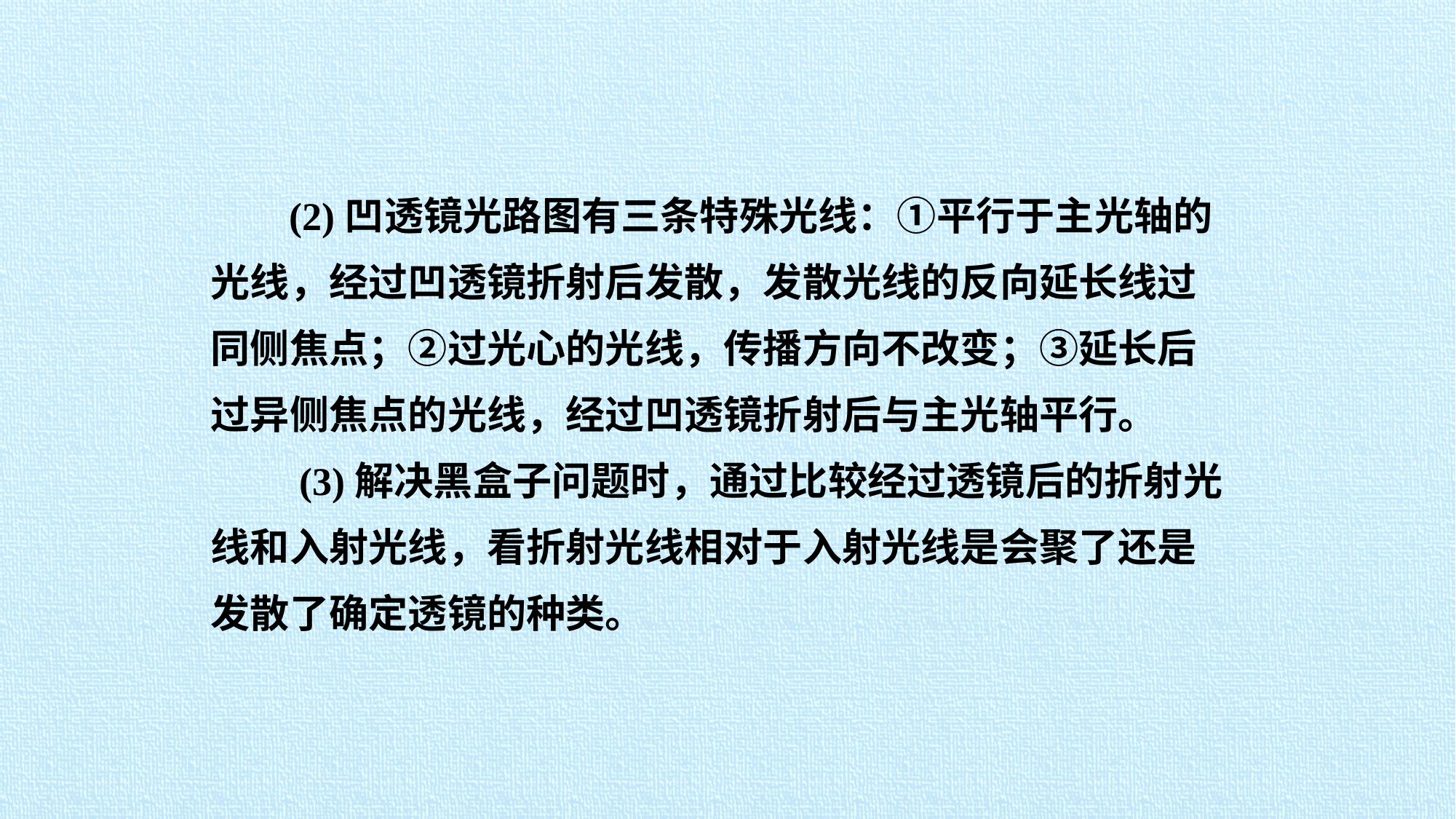

(2)凹透镜光路图有三条特殊光线：①平行于主光轴的光线，经过凹透镜折射后发散，发散光线的反向延长线过同侧焦点；②过光心的光线，传播方向不改变；③延长后过异侧焦点的光线，经过凹透镜折射后与主光轴平行。
         (3)解决黑盒子问题时，通过比较经过透镜后的折射光线和入射光线，看折射光线相对于入射光线是会聚了还是发散了确定透镜的种类。